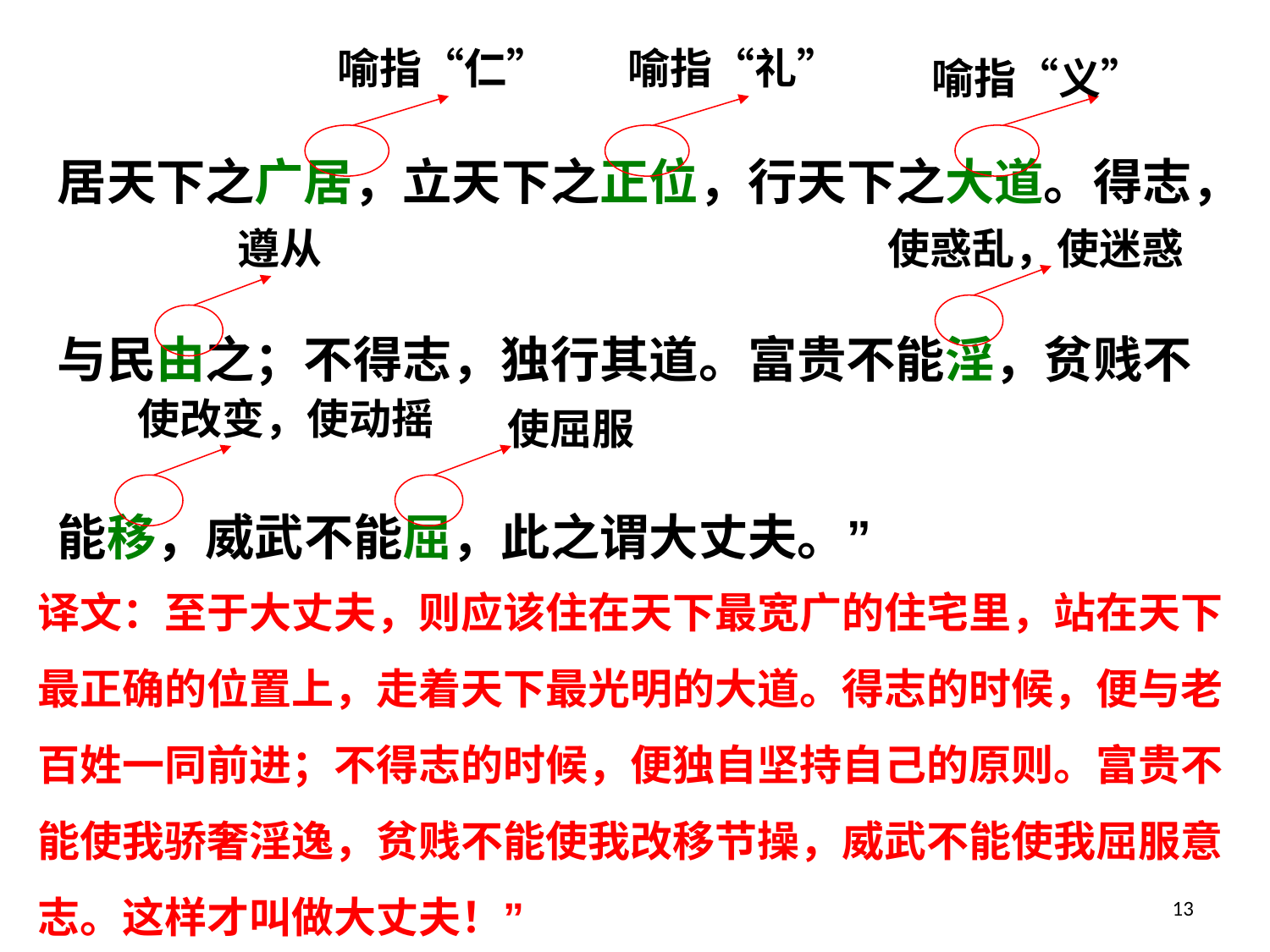

居天下之广居，立天下之正位，行天下之大道。得志，与民由之；不得志，独行其道。富贵不能淫，贫贱不能移，威武不能屈，此之谓大丈夫。”
喻指“仁”
喻指“礼”
喻指“义”

遵从
使惑乱，使迷惑

使改变，使动摇
使屈服

译文：至于大丈夫，则应该住在天下最宽广的住宅里，站在天下最正确的位置上，走着天下最光明的大道。得志的时候，便与老百姓一同前进；不得志的时候，便独自坚持自己的原则。富贵不能使我骄奢淫逸，贫贱不能使我改移节操，威武不能使我屈服意志。这样才叫做大丈夫！”
13